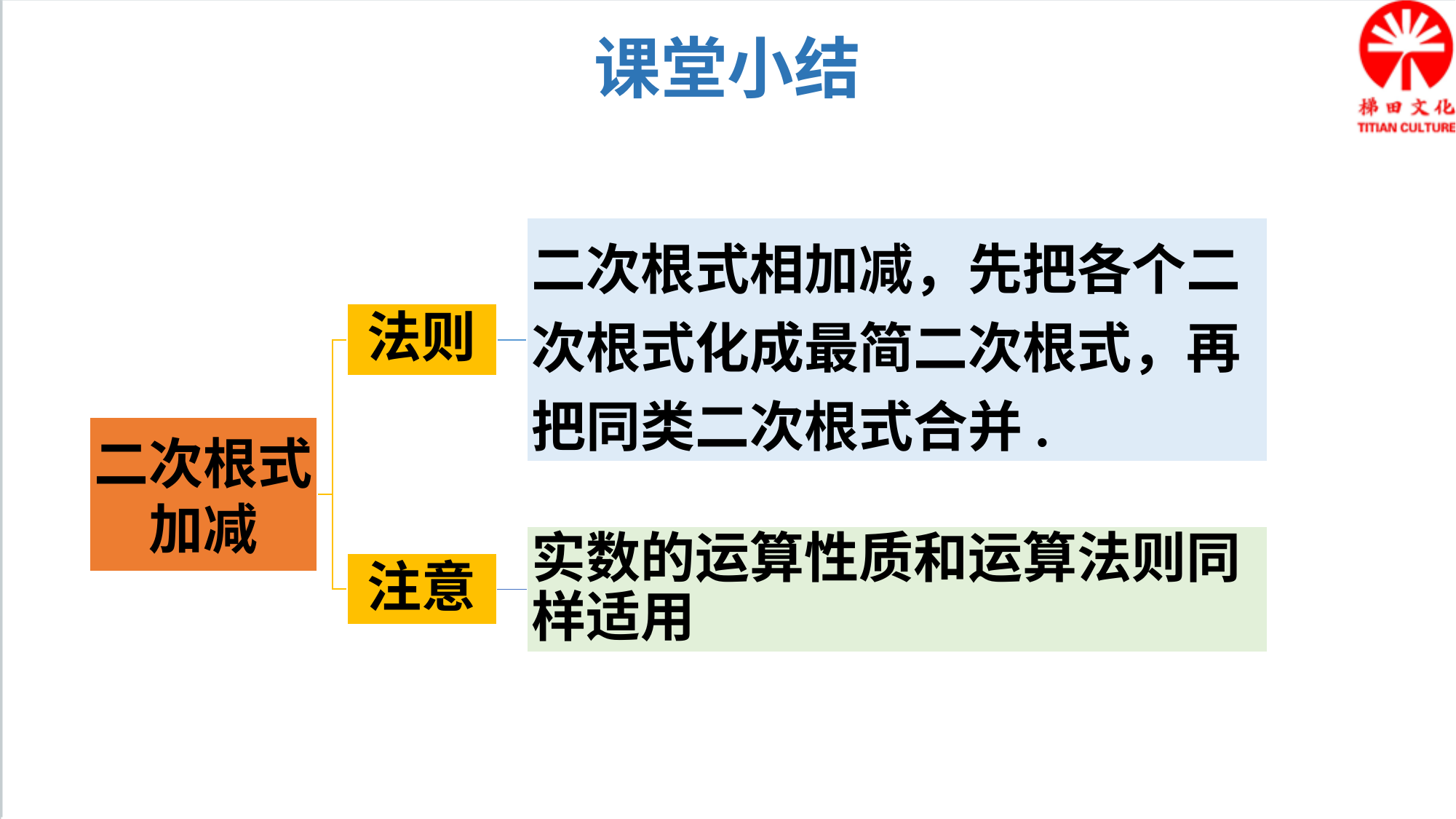

课堂小结
二次根式相加减，先把各个二次根式化成最简二次根式，再把同类二次根式合并.
法则

二次根式加减

实数的运算性质和运算法则同样适用
注意